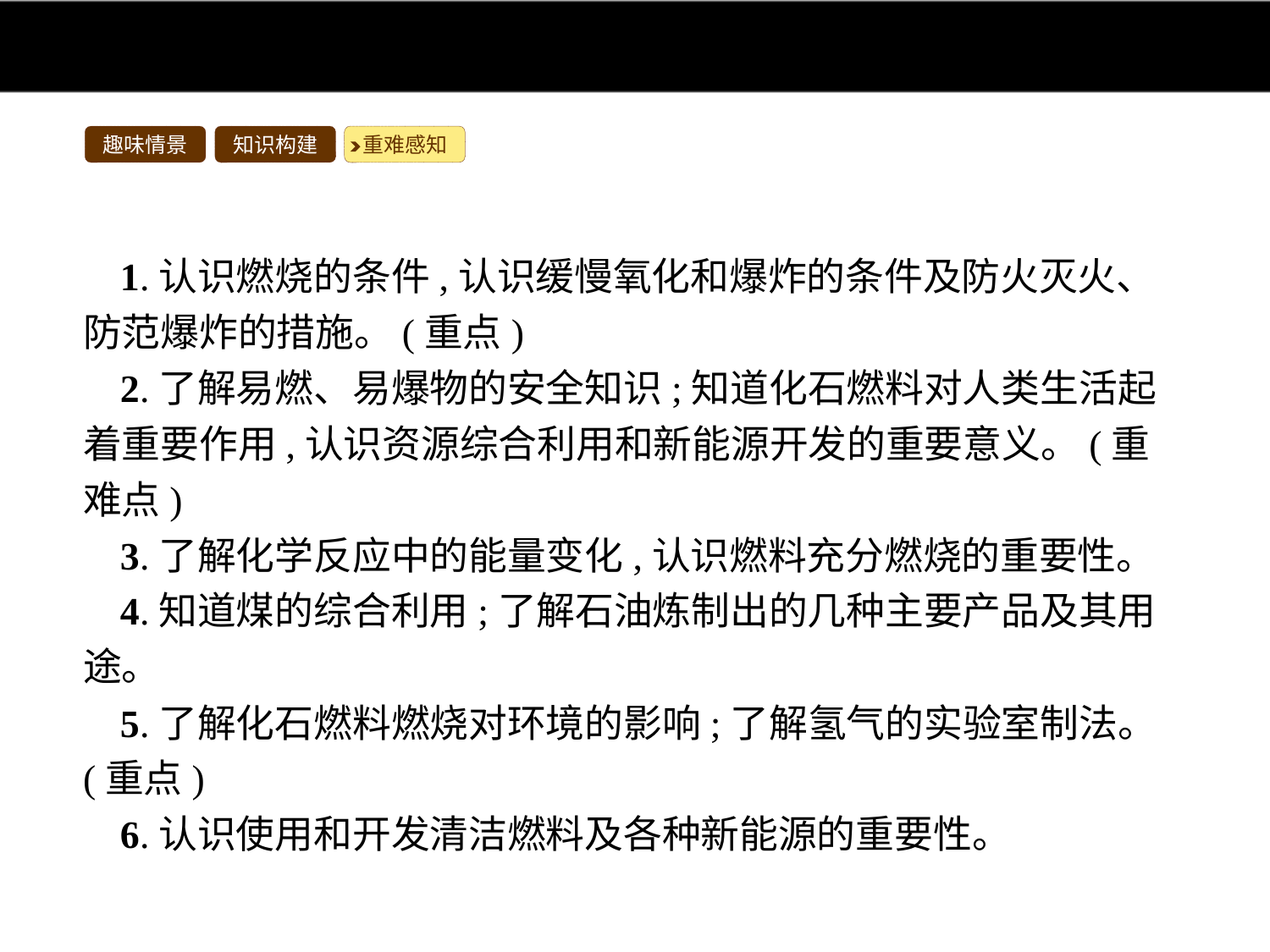

趣味情景
知识构建
重难感知

1.认识燃烧的条件,认识缓慢氧化和爆炸的条件及防火灭火、防范爆炸的措施。(重点)
2.了解易燃、易爆物的安全知识;知道化石燃料对人类生活起着重要作用,认识资源综合利用和新能源开发的重要意义。(重难点)
3.了解化学反应中的能量变化,认识燃料充分燃烧的重要性。
4.知道煤的综合利用;了解石油炼制出的几种主要产品及其用途。
5.了解化石燃料燃烧对环境的影响;了解氢气的实验室制法。(重点)
6.认识使用和开发清洁燃料及各种新能源的重要性。